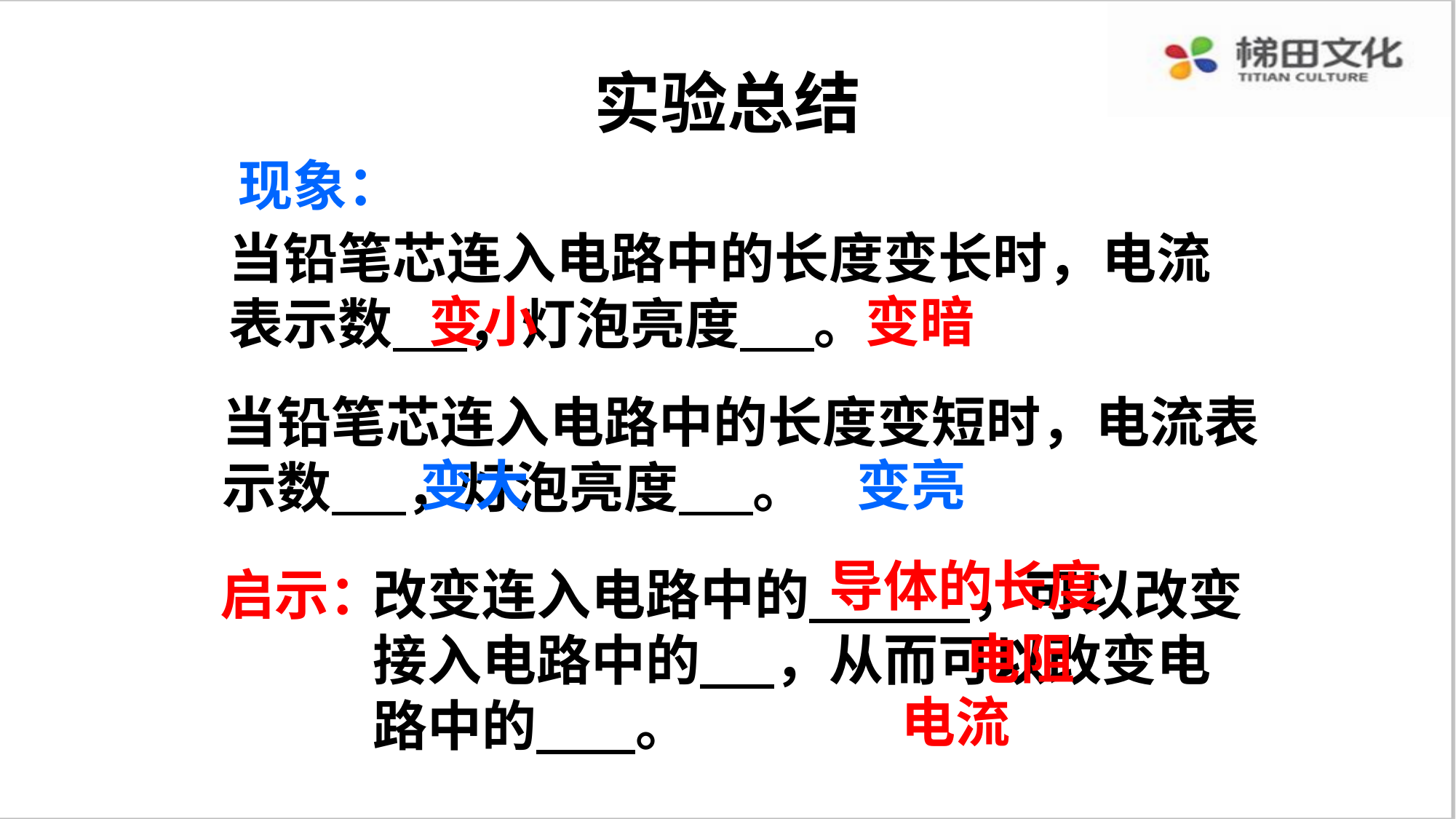

实验总结
现象：
当铅笔芯连入电路中的长度变长时，电流表示数      ，灯泡亮度      。
变小
变暗
当铅笔芯连入电路中的长度变短时，电流表示数      ，灯泡亮度      。
变大
变亮
导体的长度
启示：
改变连入电路中的             ，可以改变接入电路中的      ，从而可以改变电路中的        。
电阻
电流